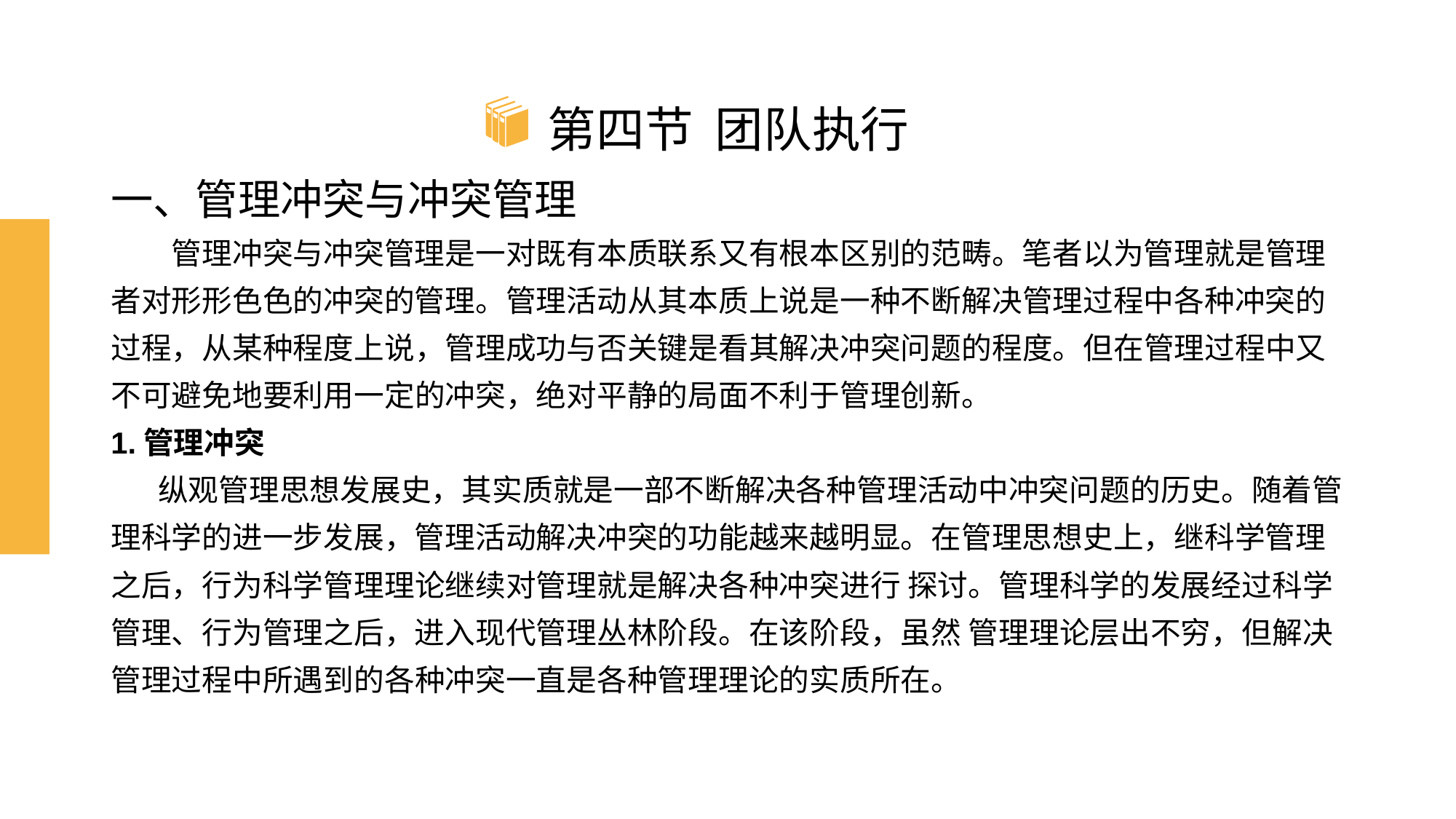

# 第四节  团队执行
一、管理冲突与冲突管理
　　管理冲突与冲突管理是一对既有本质联系又有根本区别的范畴。笔者以为管理就是管理者对形形色色的冲突的管理。管理活动从其本质上说是一种不断解决管理过程中各种冲突的过程，从某种程度上说，管理成功与否关键是看其解决冲突问题的程度。但在管理过程中又不可避免地要利用一定的冲突，绝对平静的局面不利于管理创新。
1.管理冲突
       纵观管理思想发展史，其实质就是一部不断解决各种管理活动中冲突问题的历史。随着管理科学的进一步发展，管理活动解决冲突的功能越来越明显。在管理思想史上，继科学管理之后，行为科学管理理论继续对管理就是解决各种冲突进行 探讨。管理科学的发展经过科学管理、行为管理之后，进入现代管理丛林阶段。在该阶段，虽然 管理理论层出不穷，但解决管理过程中所遇到的各种冲突一直是各种管理理论的实质所在。